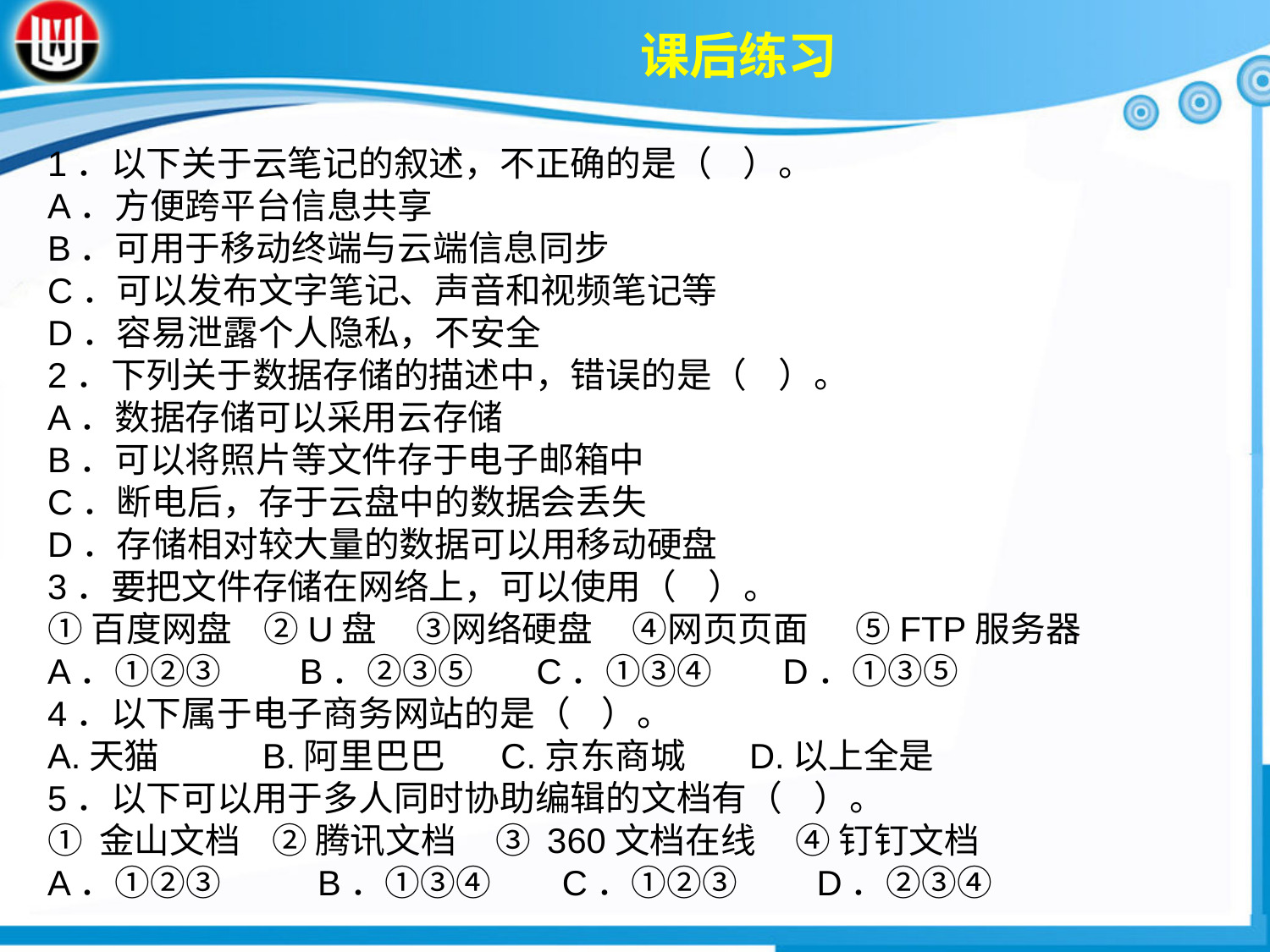

课后练习
1．以下关于云笔记的叙述，不正确的是（    ）。A．方便跨平台信息共享B．可用于移动终端与云端信息同步C．可以发布文字笔记、声音和视频笔记等D．容易泄露个人隐私，不安全2．下列关于数据存储的描述中，错误的是（    ）。A．数据存储可以采用云存储B．可以将照片等文件存于电子邮箱中C．断电后，存于云盘中的数据会丢失   D．存储相对较大量的数据可以用移动硬盘3．要把文件存储在网络上，可以使用（    ）。①百度网盘    ②U盘     ③网络硬盘     ④网页页面      ⑤FTP服务器A．①②③         B．②③⑤       C．①③④        D．①③⑤4．以下属于电子商务网站的是（    ）。             A.天猫            B.阿里巴巴      C.京东商城       D.以上全是5．以下可以用于多人同时协助编辑的文档有（    ）。① 金山文档    ② 腾讯文档     ③ 360文档在线     ④ 钉钉文档A．①②③	 B．①③④        C．①②③         D．②③④